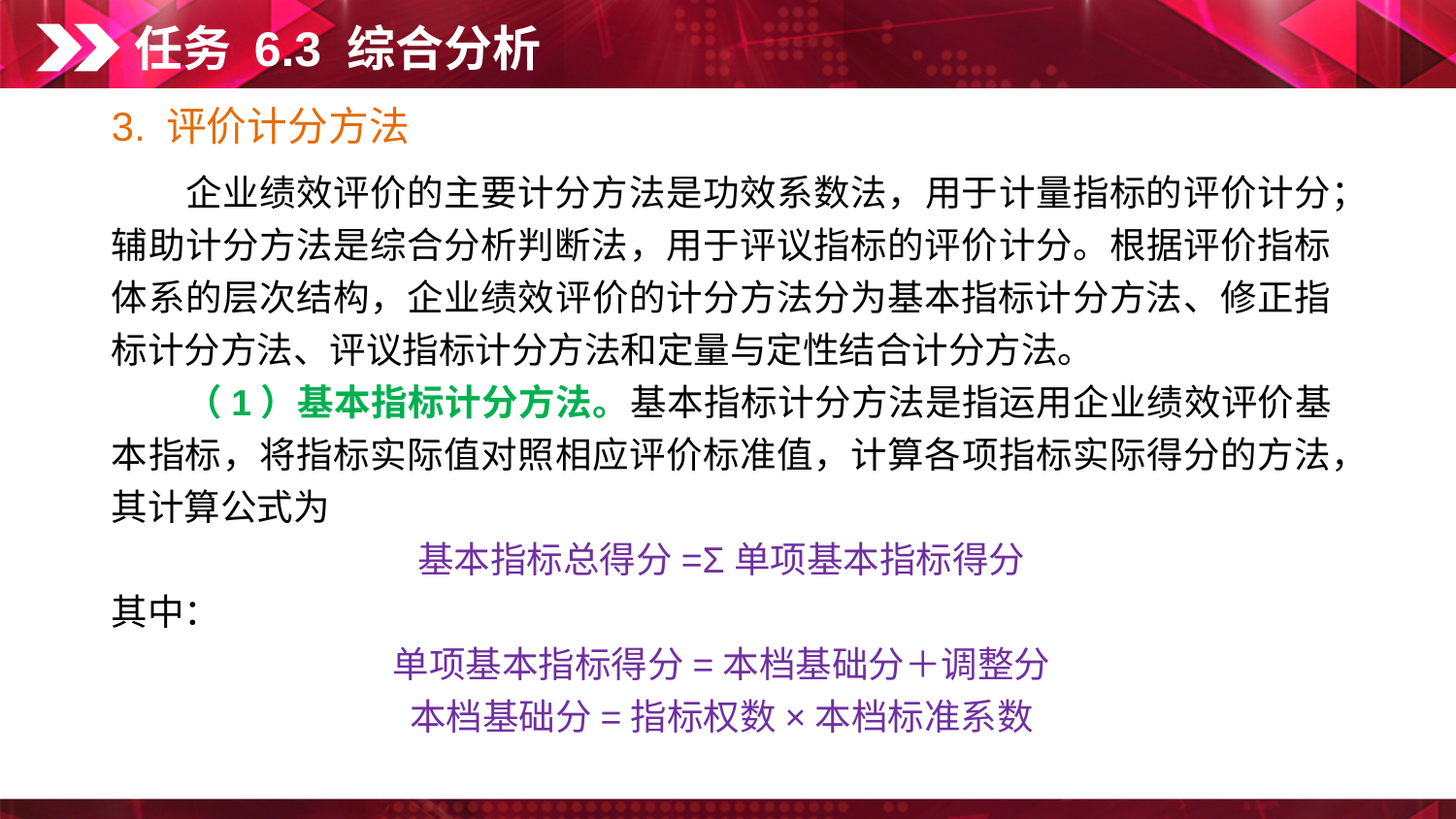

任务 6.3 综合分析

3. 评价计分方法
　　企业绩效评价的主要计分方法是功效系数法，用于计量指标的评价计分；辅助计分方法是综合分析判断法，用于评议指标的评价计分。根据评价指标体系的层次结构，企业绩效评价的计分方法分为基本指标计分方法、修正指标计分方法、评议指标计分方法和定量与定性结合计分方法。
　　（1）基本指标计分方法。基本指标计分方法是指运用企业绩效评价基本指标，将指标实际值对照相应评价标准值，计算各项指标实际得分的方法，其计算公式为
基本指标总得分=Σ单项基本指标得分
其中：
单项基本指标得分=本档基础分＋调整分
本档基础分=指标权数×本档标准系数